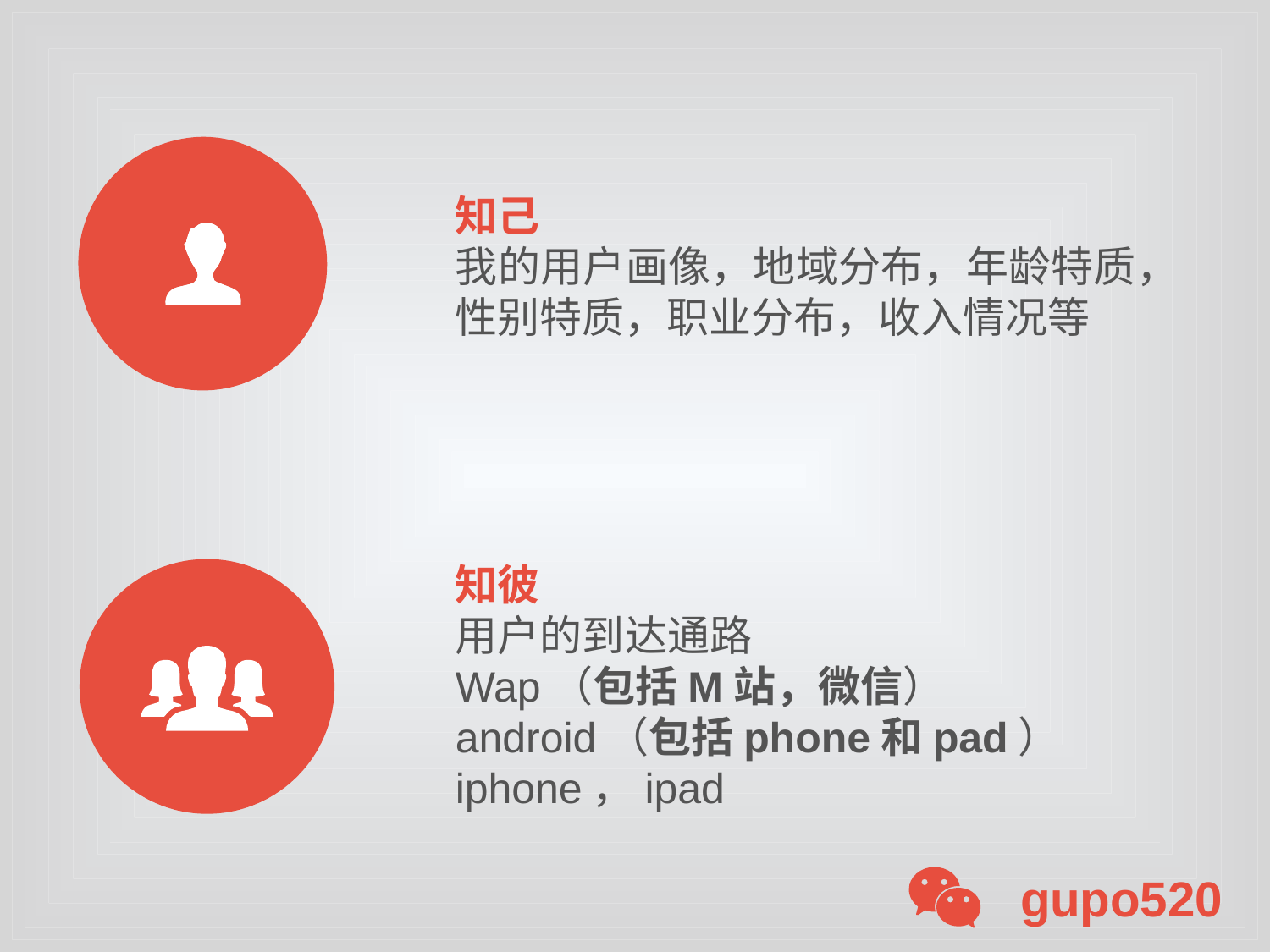

知己
我的用户画像，地域分布，年龄特质，性别特质，职业分布，收入情况等
知彼
用户的到达通路
Wap（包括M站，微信）
android（包括phone和pad）
iphone，ipad

gupo520